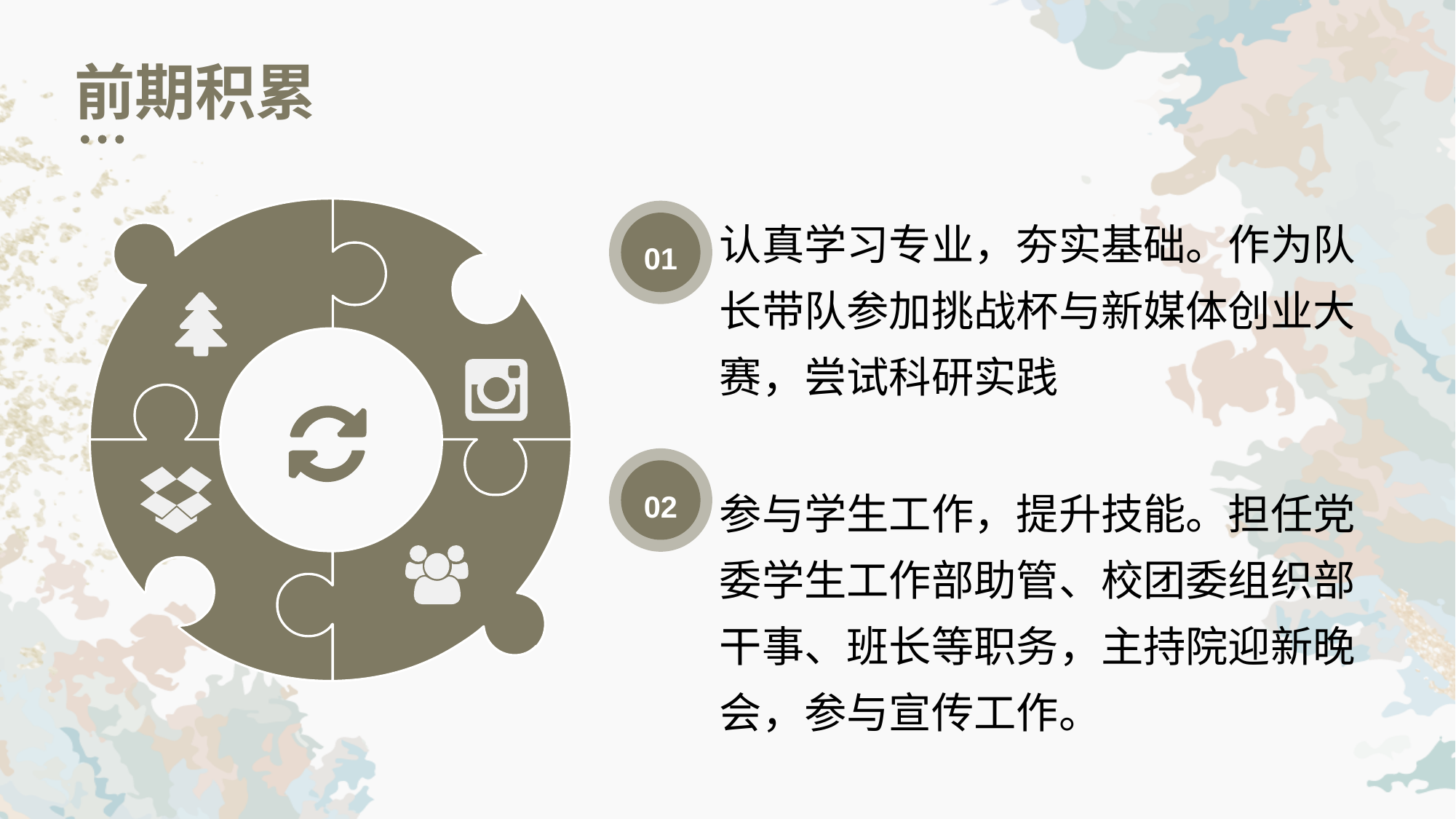

前期积累

认真学习专业，夯实基础。作为队长带队参加挑战杯与新媒体创业大赛，尝试科研实践

01

02

参与学生工作，提升技能。担任党委学生工作部助管、校团委组织部干事、班长等职务，主持院迎新晚会，参与宣传工作。